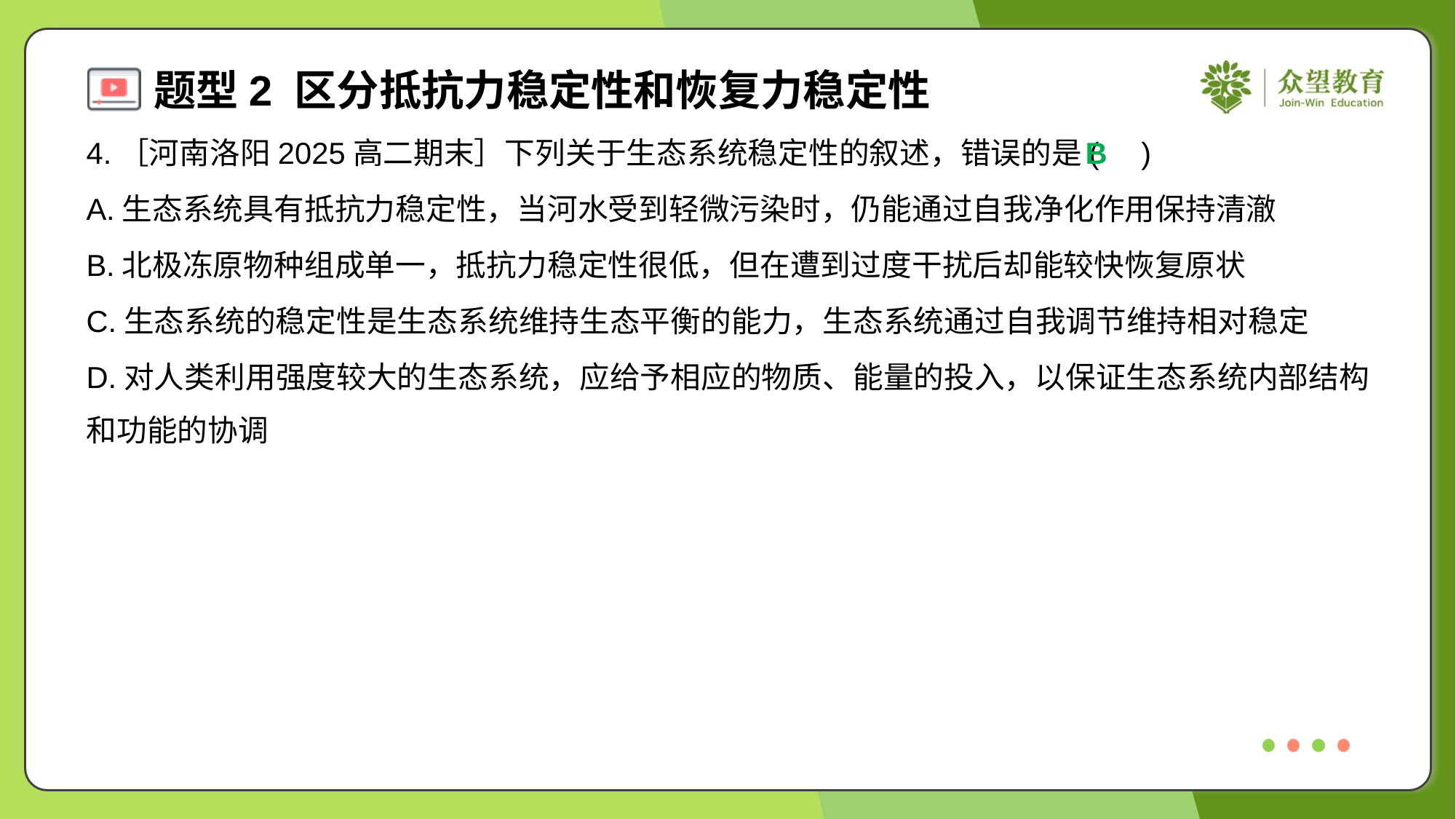

4.［河南洛阳2025高二期末］下列关于生态系统稳定性的叙述，错误的是(     )
B
A.生态系统具有抵抗力稳定性，当河水受到轻微污染时，仍能通过自我净化作用保持清澈
B.北极冻原物种组成单一，抵抗力稳定性很低，但在遭到过度干扰后却能较快恢复原状
C.生态系统的稳定性是生态系统维持生态平衡的能力，生态系统通过自我调节维持相对稳定
D.对人类利用强度较大的生态系统，应给予相应的物质、能量的投入，以保证生态系统内部结构
和功能的协调